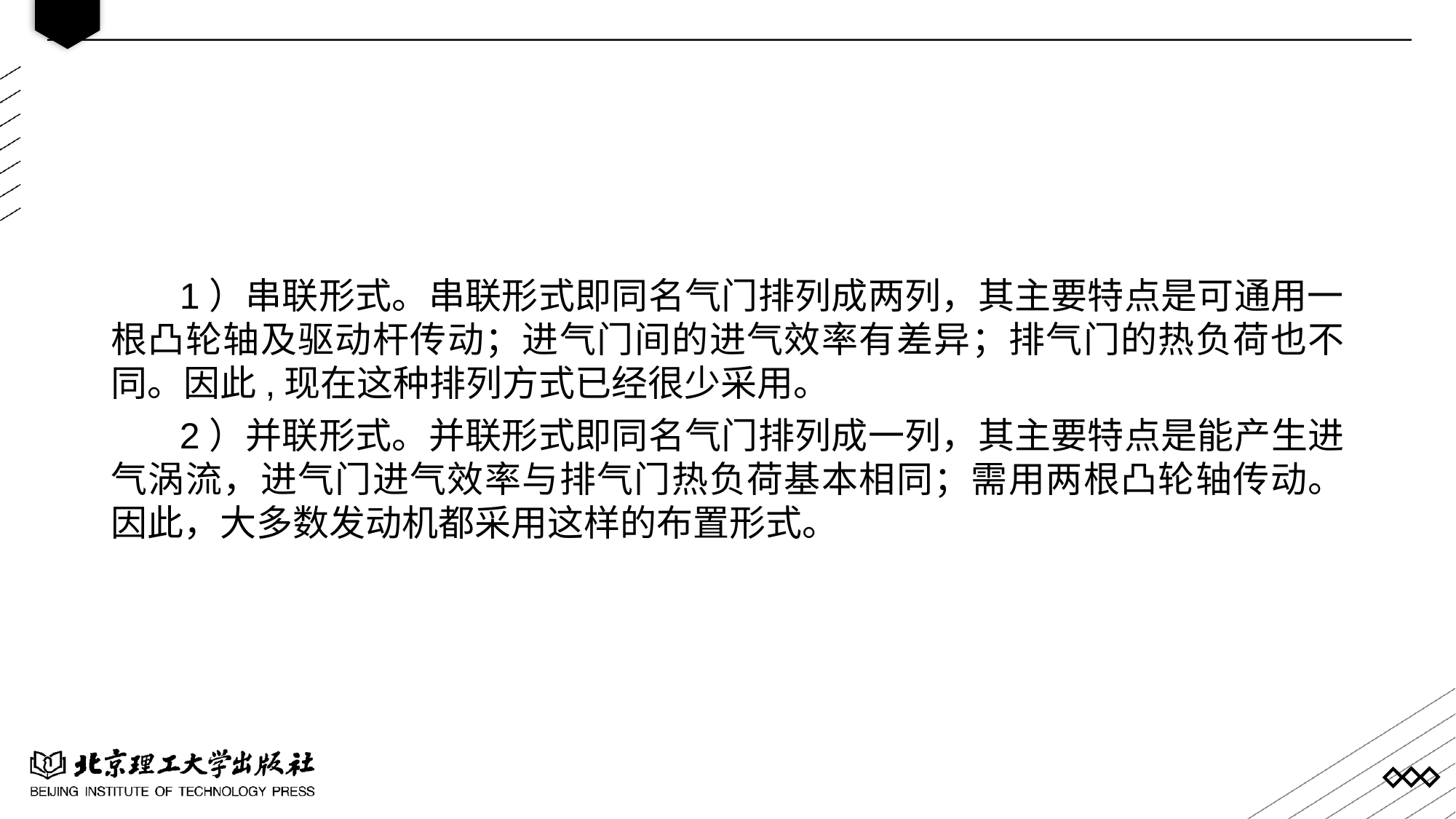

1）串联形式。串联形式即同名气门排列成两列，其主要特点是可通用一根凸轮轴及驱动杆传动；进气门间的进气效率有差异；排气门的热负荷也不同。因此,现在这种排列方式已经很少采用。
2）并联形式。并联形式即同名气门排列成一列，其主要特点是能产生进气涡流，进气门进气效率与排气门热负荷基本相同；需用两根凸轮轴传动。因此，大多数发动机都采用这样的布置形式。